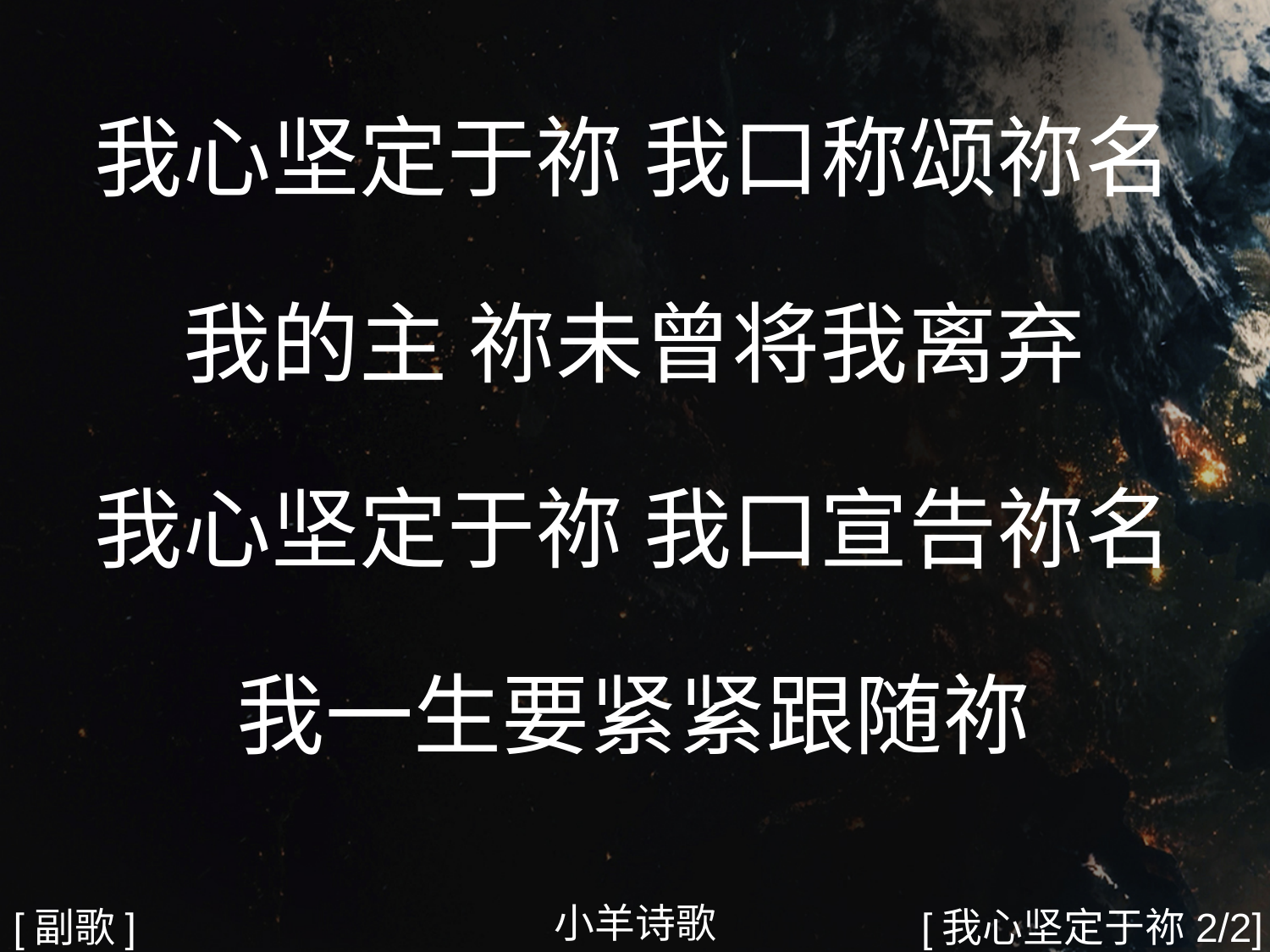

我心坚定于祢 我口称颂祢名

我的主 祢未曾将我离弃

我心坚定于祢 我口宣告祢名

我一生要紧紧跟随祢
#

小羊诗歌
[副歌]
[我心坚定于祢2/2]